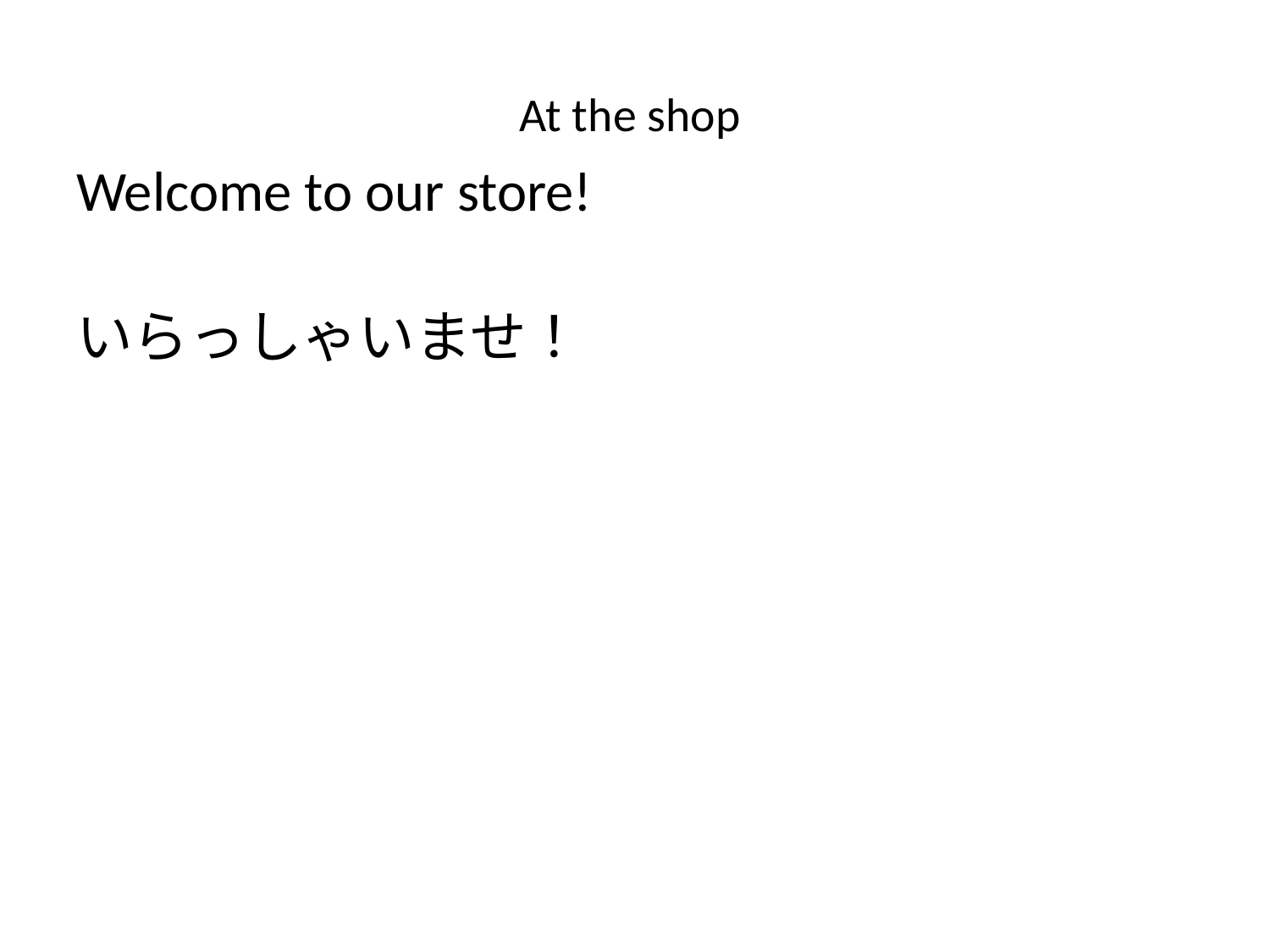

# At the shop
Welcome to our store!
いらっしゃいませ！